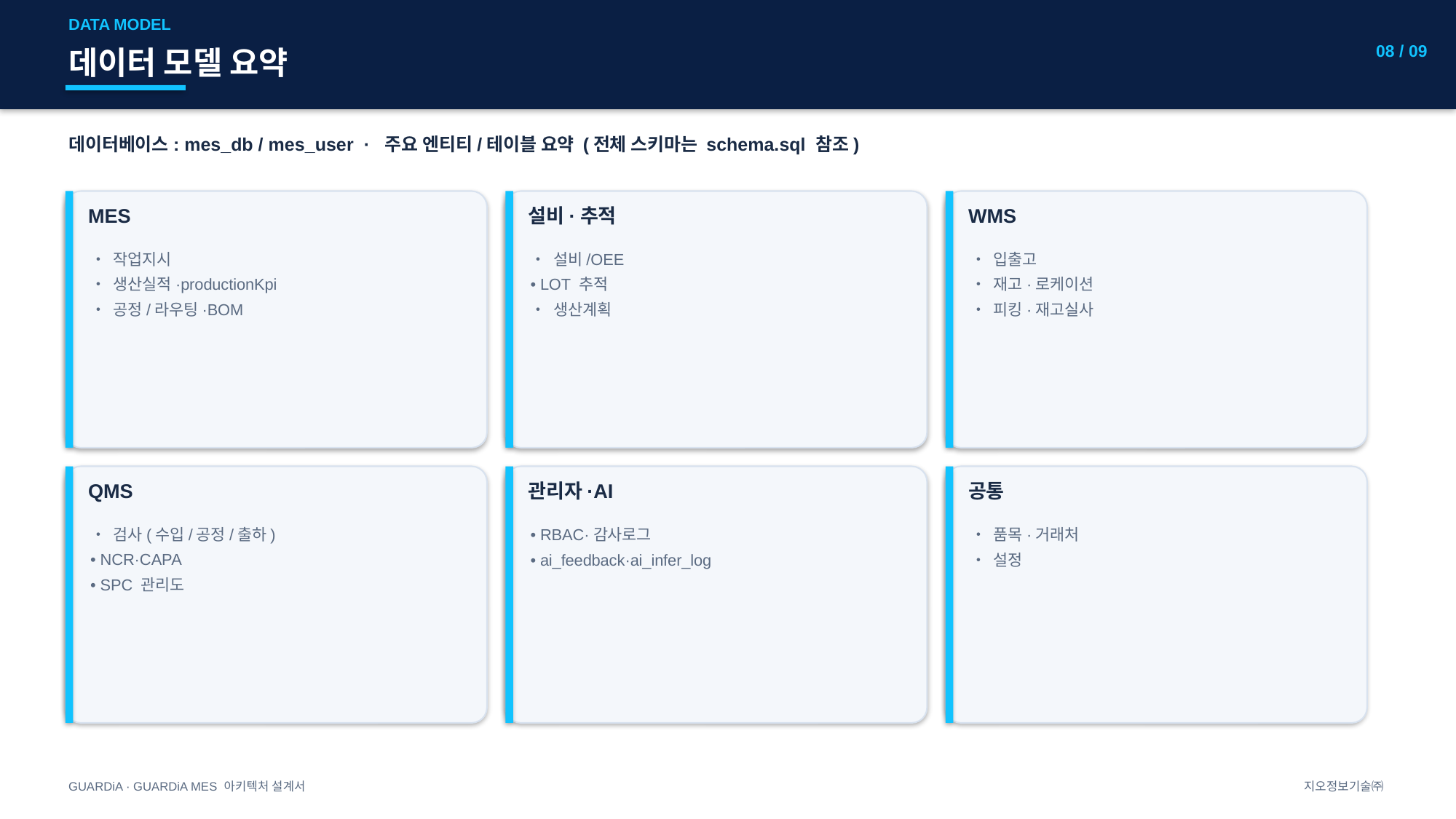

DATA MODEL
08 / 09
데이터 모델 요약

데이터베이스: mes_db / mes_user  ·  주요 엔티티/테이블 요약 (전체 스키마는 schema.sql 참조)

MES
설비·추적
WMS
• 작업지시
• 생산실적·productionKpi
• 공정/라우팅·BOM
• 설비/OEE
• LOT 추적
• 생산계획
• 입출고
• 재고·로케이션
• 피킹·재고실사

QMS
관리자·AI
공통
• 검사(수입/공정/출하)
• NCR·CAPA
• SPC 관리도
• RBAC·감사로그
• ai_feedback·ai_infer_log
• 품목·거래처
• 설정
GUARDiA · GUARDiA MES 아키텍처 설계서
지오정보기술㈜